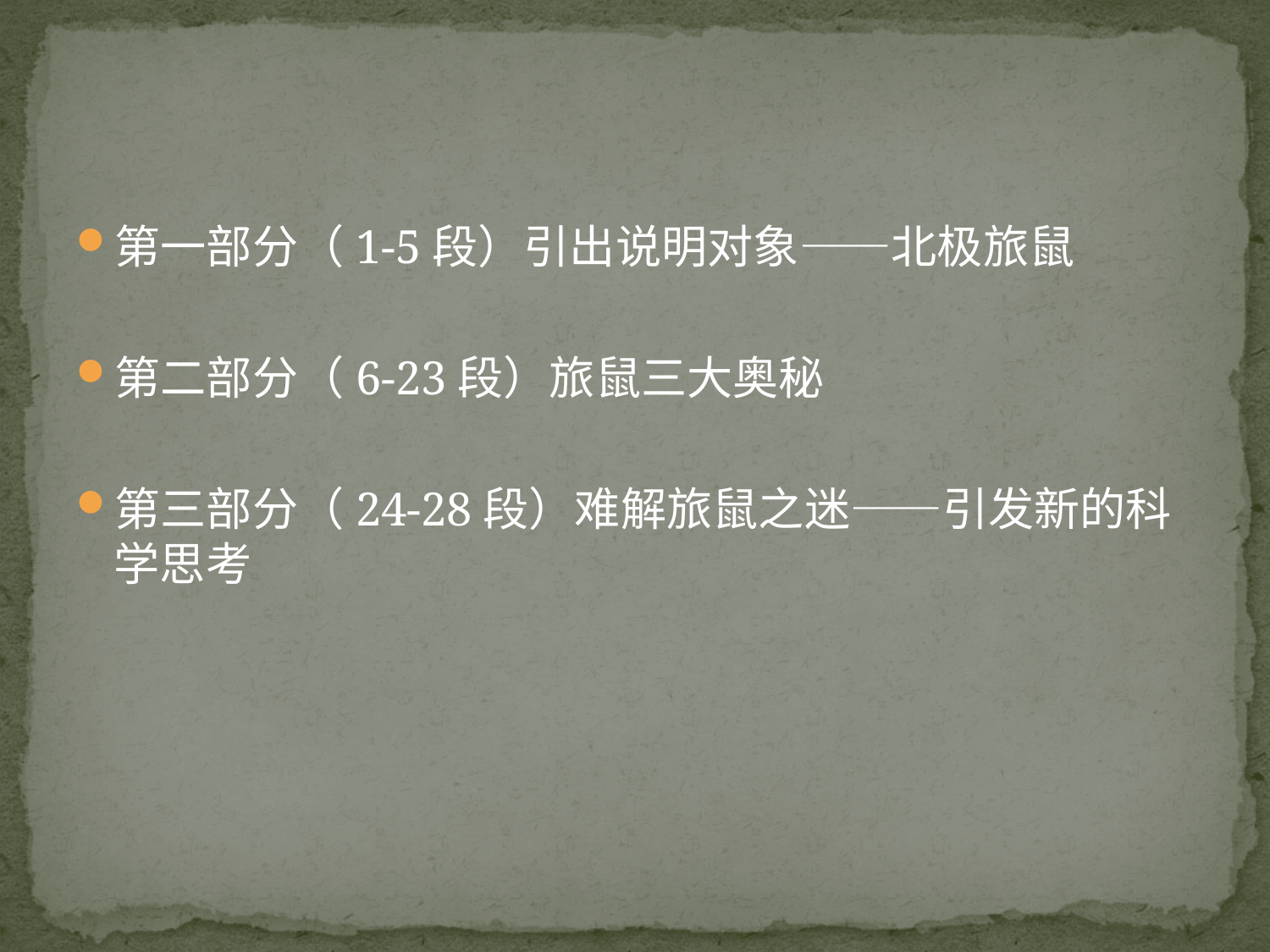

#
第一部分（1-5段）引出说明对象——北极旅鼠

第二部分（6-23段）旅鼠三大奥秘

第三部分（24-28段）难解旅鼠之迷——引发新的科学思考